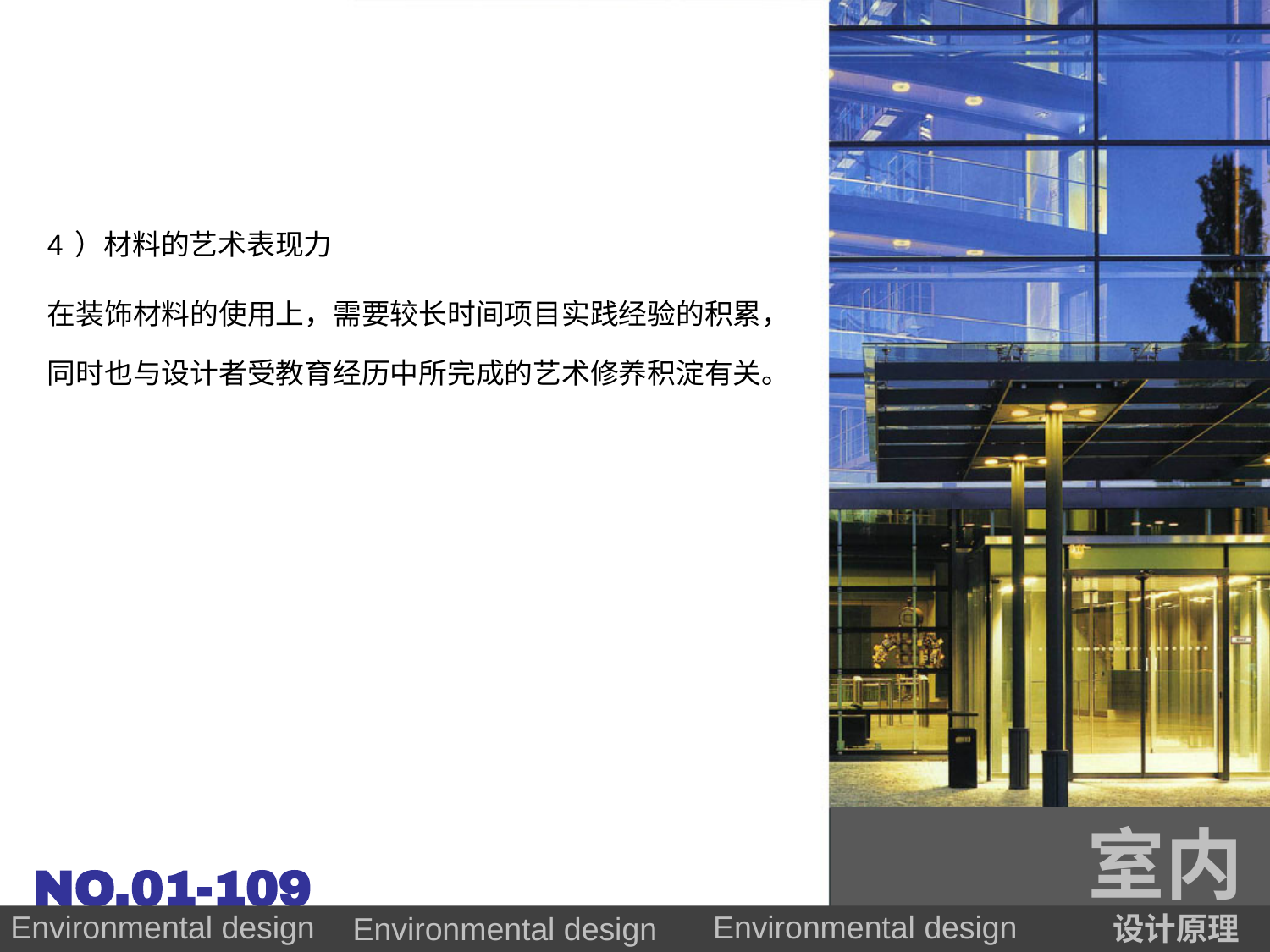

#
4）材料的艺术表现力
在装饰材料的使用上，需要较长时间项目实践经验的积累，同时也与设计者受教育经历中所完成的艺术修养积淀有关。
室内

NO.01-109
设计原理
Environmental design
Environmental design
Environmental design